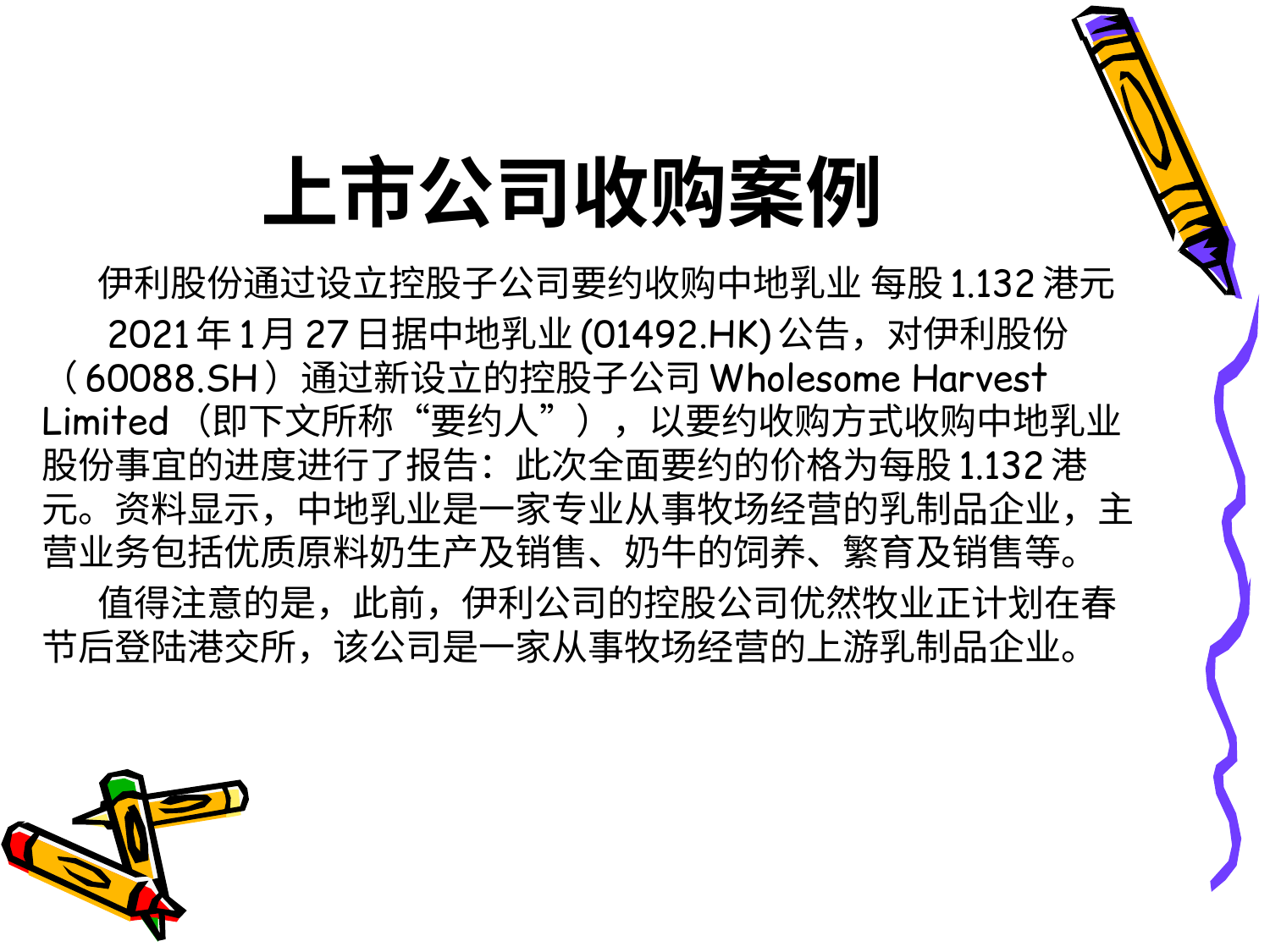

# 上市公司收购案例
      伊利股份通过设立控股子公司要约收购中地乳业 每股1.132港元
      2021年1月27日据中地乳业(01492.HK)公告，对伊利股份（60088.SH）通过新设立的控股子公司Wholesome Harvest Limited（即下文所称“要约人”），以要约收购方式收购中地乳业股份事宜的进度进行了报告：此次全面要约的价格为每股1.132港元。资料显示，中地乳业是一家专业从事牧场经营的乳制品企业，主营业务包括优质原料奶生产及销售、奶牛的饲养、繁育及销售等。
      值得注意的是，此前，伊利公司的控股公司优然牧业正计划在春节后登陆港交所，该公司是一家从事牧场经营的上游乳制品企业。